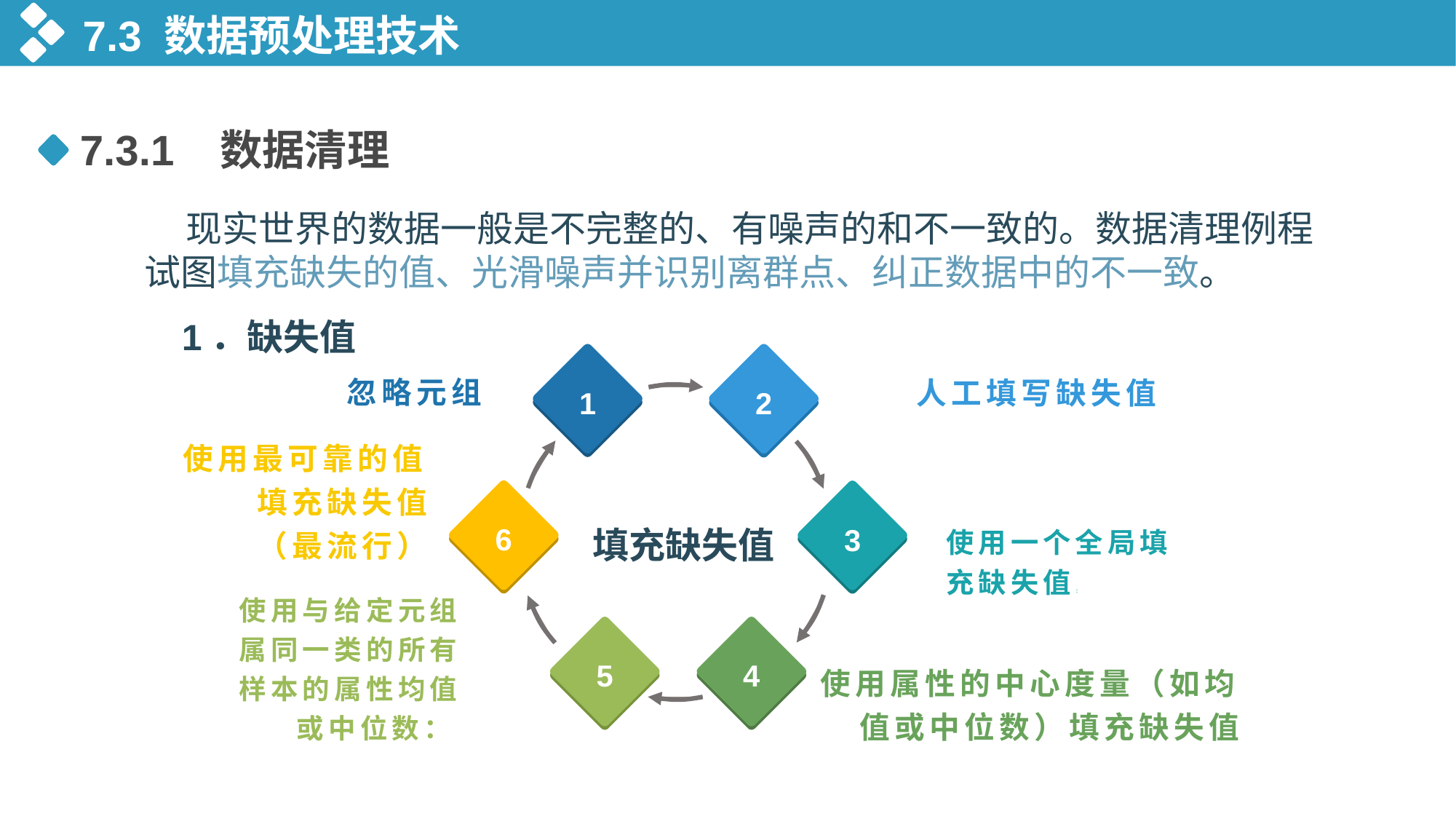

7.3 数据预处理技术

7.3.1   数据清理

    现实世界的数据一般是不完整的、有噪声的和不一致的。数据清理例程试图填充缺失的值、光滑噪声并识别离群点、纠正数据中的不一致。

1．缺失值
1
2

 人工填写缺失值

忽略元组

6
3

使用最可靠的值填充缺失值
（最流行）
使用一个全局填充缺失值：
5
4

使用属性的中心度量（如均值或中位数）填充缺失值

使用与给定元组属同一类的所有样本的属性均值或中位数：

填充缺失值